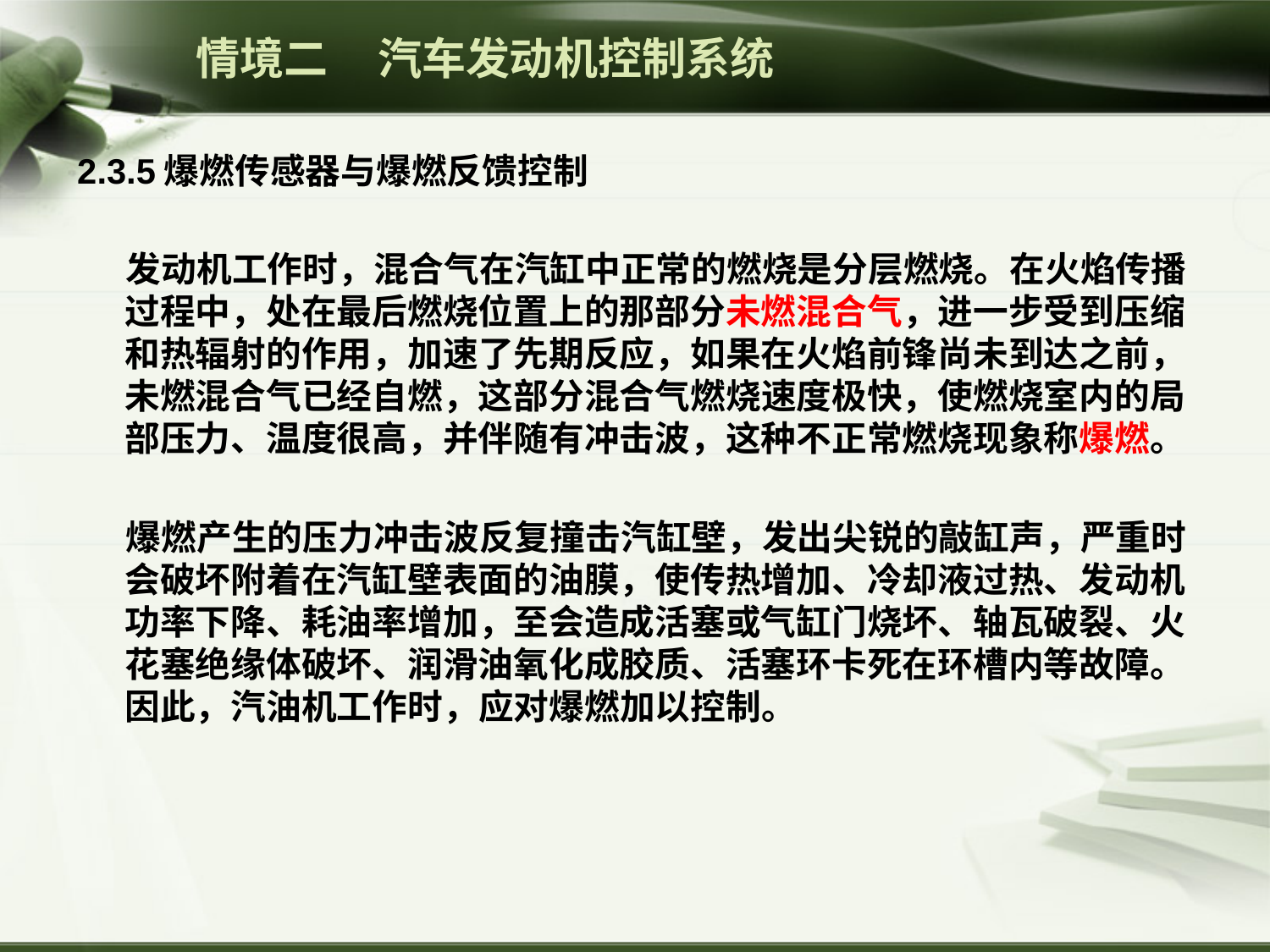

情境二     汽车发动机控制系统
2.3.5爆燃传感器与爆燃反馈控制

     发动机工作时，混合气在汽缸中正常的燃烧是分层燃烧。在火焰传播过程中，处在最后燃烧位置上的那部分未燃混合气，进一步受到压缩和热辐射的作用，加速了先期反应，如果在火焰前锋尚未到达之前，未燃混合气已经自燃，这部分混合气燃烧速度极快，使燃烧室内的局部压力、温度很高，并伴随有冲击波，这种不正常燃烧现象称爆燃。

     爆燃产生的压力冲击波反复撞击汽缸壁，发出尖锐的敲缸声，严重时会破坏附着在汽缸壁表面的油膜，使传热增加、冷却液过热、发动机功率下降、耗油率增加，至会造成活塞或气缸门烧坏、轴瓦破裂、火花塞绝缘体破坏、润滑油氧化成胶质、活塞环卡死在环槽内等故障。因此，汽油机工作时，应对爆燃加以控制。